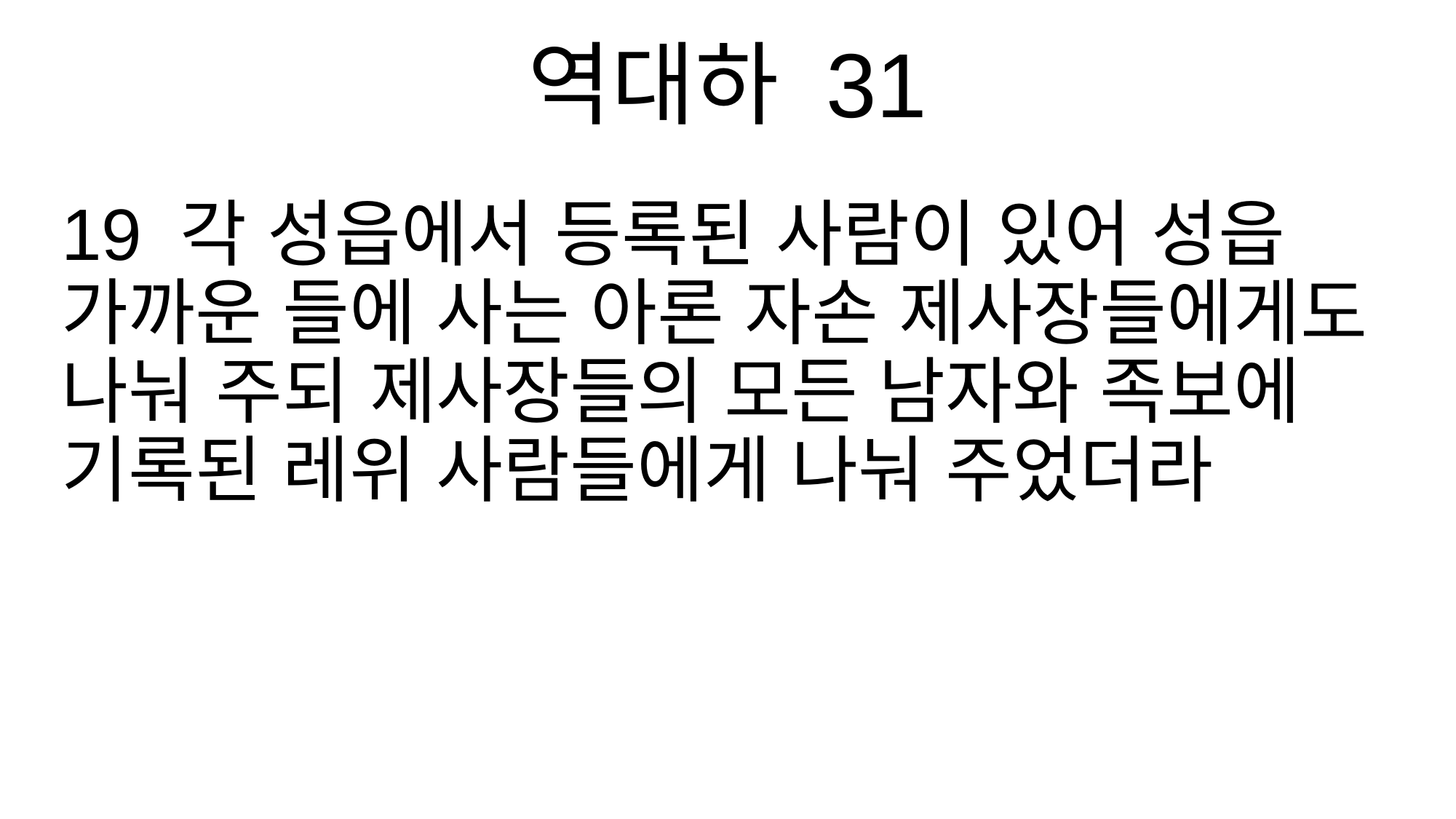

역대하 31
19 각 성읍에서 등록된 사람이 있어 성읍 가까운 들에 사는 아론 자손 제사장들에게도 나눠 주되 제사장들의 모든 남자와 족보에 기록된 레위 사람들에게 나눠 주었더라